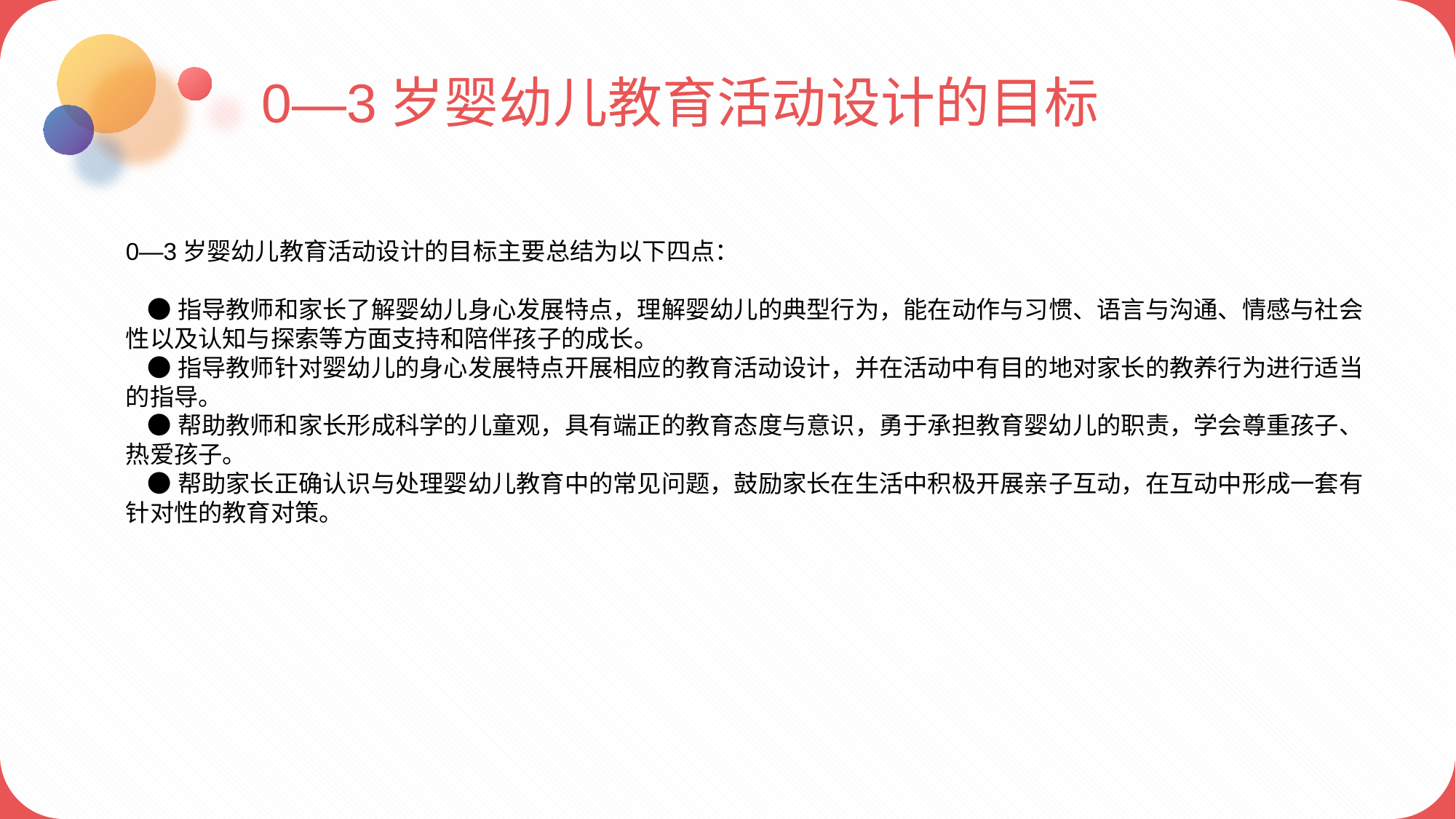

0—3岁婴幼儿教育活动设计的目标
0—3岁婴幼儿教育活动设计的目标主要总结为以下四点：

    ●指导教师和家长了解婴幼儿身心发展特点，理解婴幼儿的典型行为，能在动作与习惯、语言与沟通、情感与社会性以及认知与探索等方面支持和陪伴孩子的成长。
    ●指导教师针对婴幼儿的身心发展特点开展相应的教育活动设计，并在活动中有目的地对家长的教养行为进行适当的指导。
    ●帮助教师和家长形成科学的儿童观，具有端正的教育态度与意识，勇于承担教育婴幼儿的职责，学会尊重孩子、热爱孩子。
    ●帮助家长正确认识与处理婴幼儿教育中的常见问题，鼓励家长在生活中积极开展亲子互动，在互动中形成一套有针对性的教育对策。